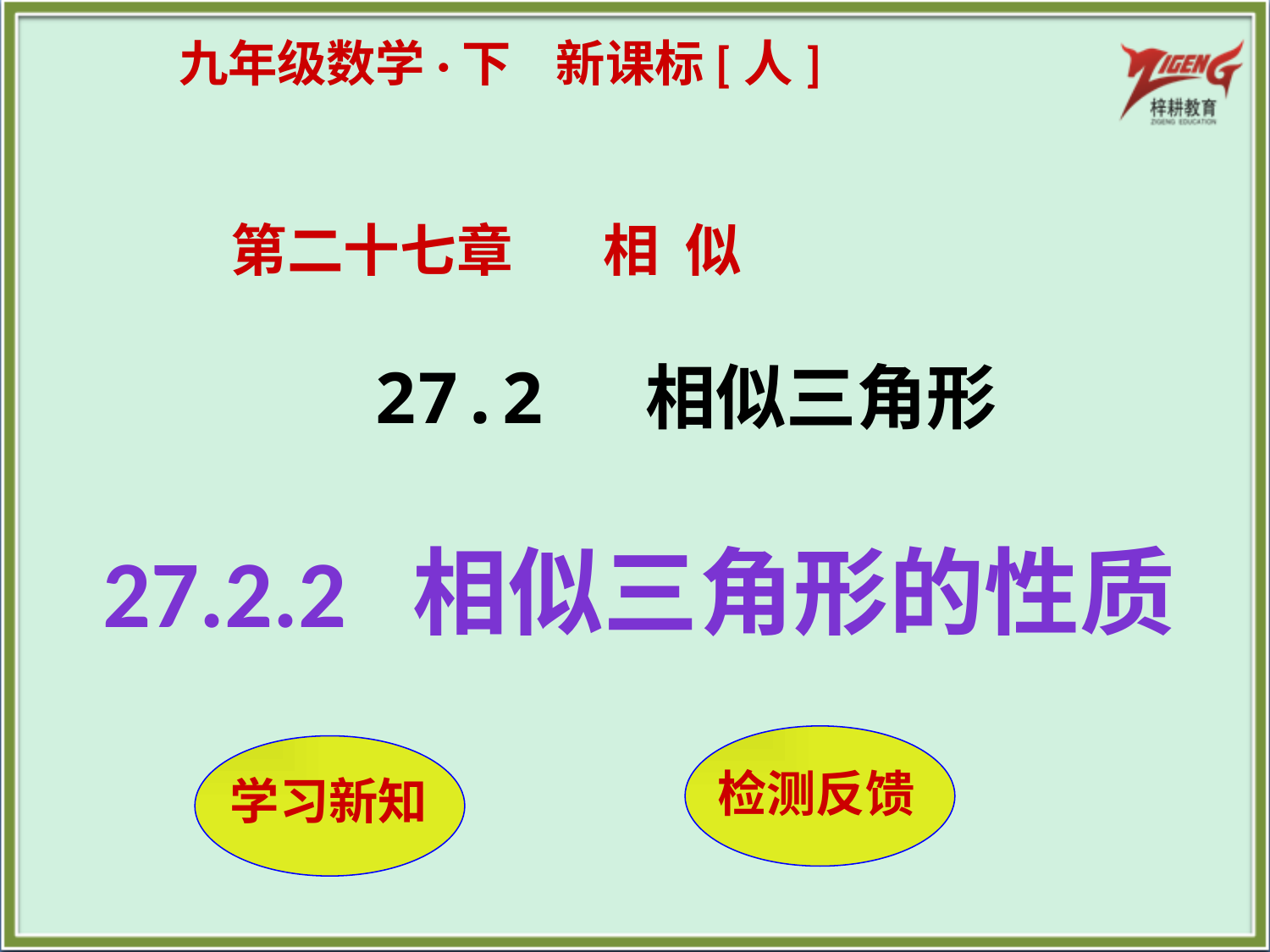

九年级数学·下    新课标[人]
第二十七章       相  似
27.2  相似三角形
27.2.2  相似三角形的性质

检测反馈

 学习新知